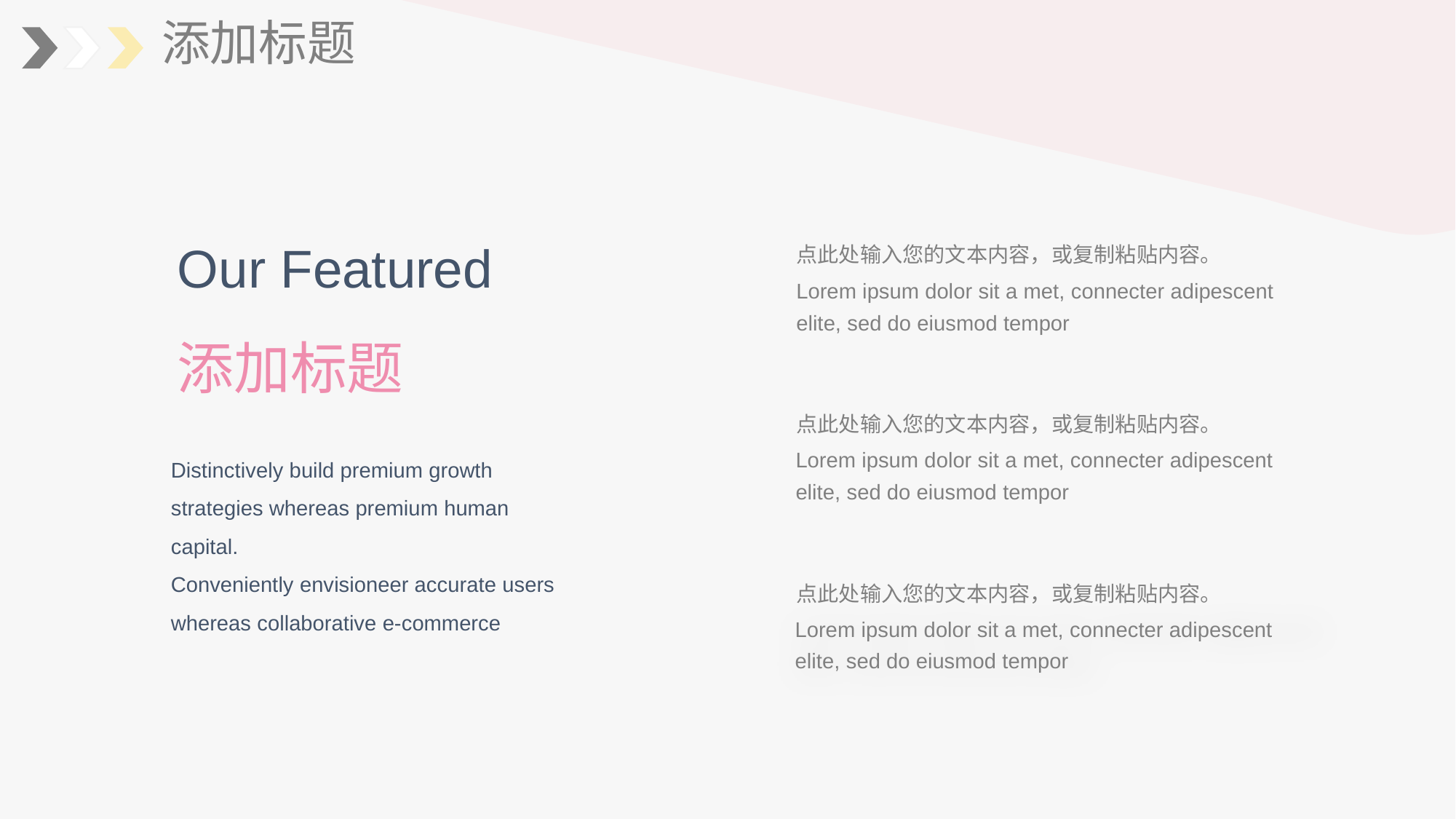

点此处输入您的文本内容，或复制粘贴内容。
Lorem ipsum dolor sit a met, connecter adipescent elite, sed do eiusmod tempor
Our Featured
添加标题
点此处输入您的文本内容，或复制粘贴内容。
Lorem ipsum dolor sit a met, connecter adipescent elite, sed do eiusmod tempor
Distinctively build premium growth strategies whereas premium human capital.
Conveniently envisioneer accurate users whereas collaborative e-commerce
点此处输入您的文本内容，或复制粘贴内容。
Lorem ipsum dolor sit a met, connecter adipescent elite, sed do eiusmod tempor